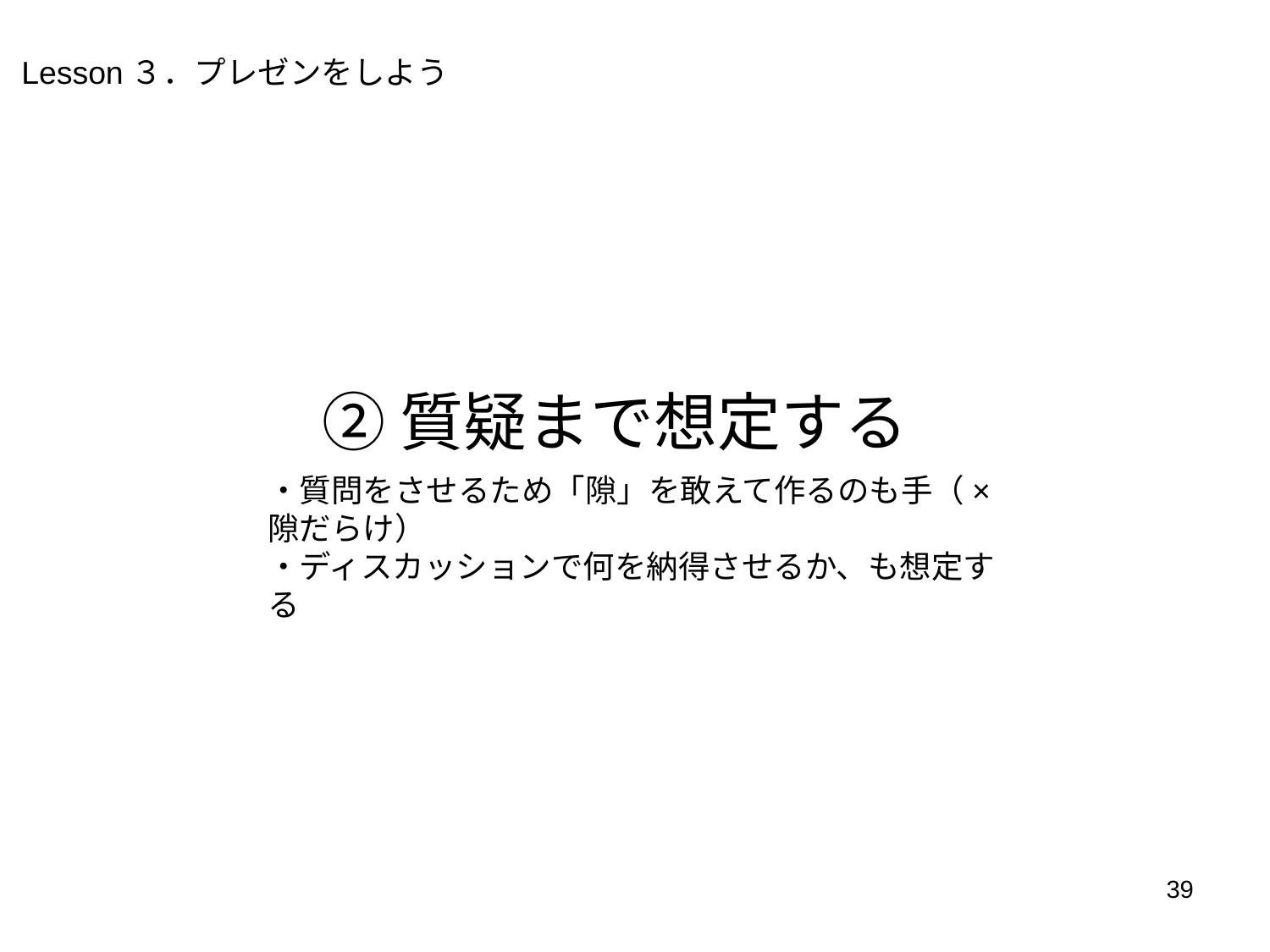

Lesson３．プレゼンをしよう
②質疑まで想定する
・質問をさせるため「隙」を敢えて作るのも手（×隙だらけ）
・ディスカッションで何を納得させるか、も想定する
39